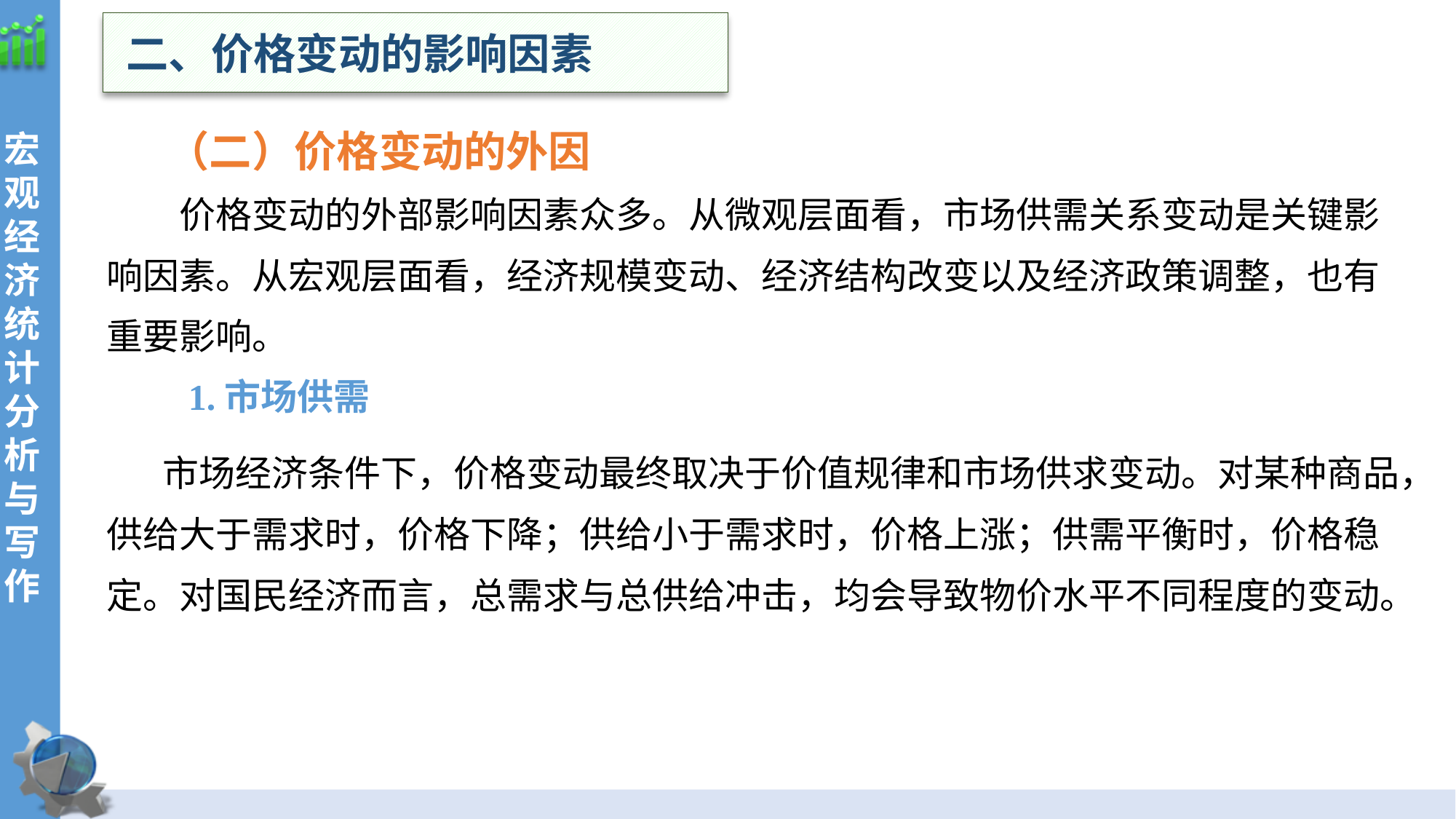

二、价格变动的影响因素
            （二）价格变动的外因
价格变动的外部影响因素众多。从微观层面看，市场供需关系变动是关键影响因素。从宏观层面看，经济规模变动、经济结构改变以及经济政策调整，也有重要影响。
 1.市场供需
          市场经济条件下，价格变动最终取决于价值规律和市场供求变动。对某种商品，供给大于需求时，价格下降；供给小于需求时，价格上涨；供需平衡时，价格稳定。对国民经济而言，总需求与总供给冲击，均会导致物价水平不同程度的变动。

10